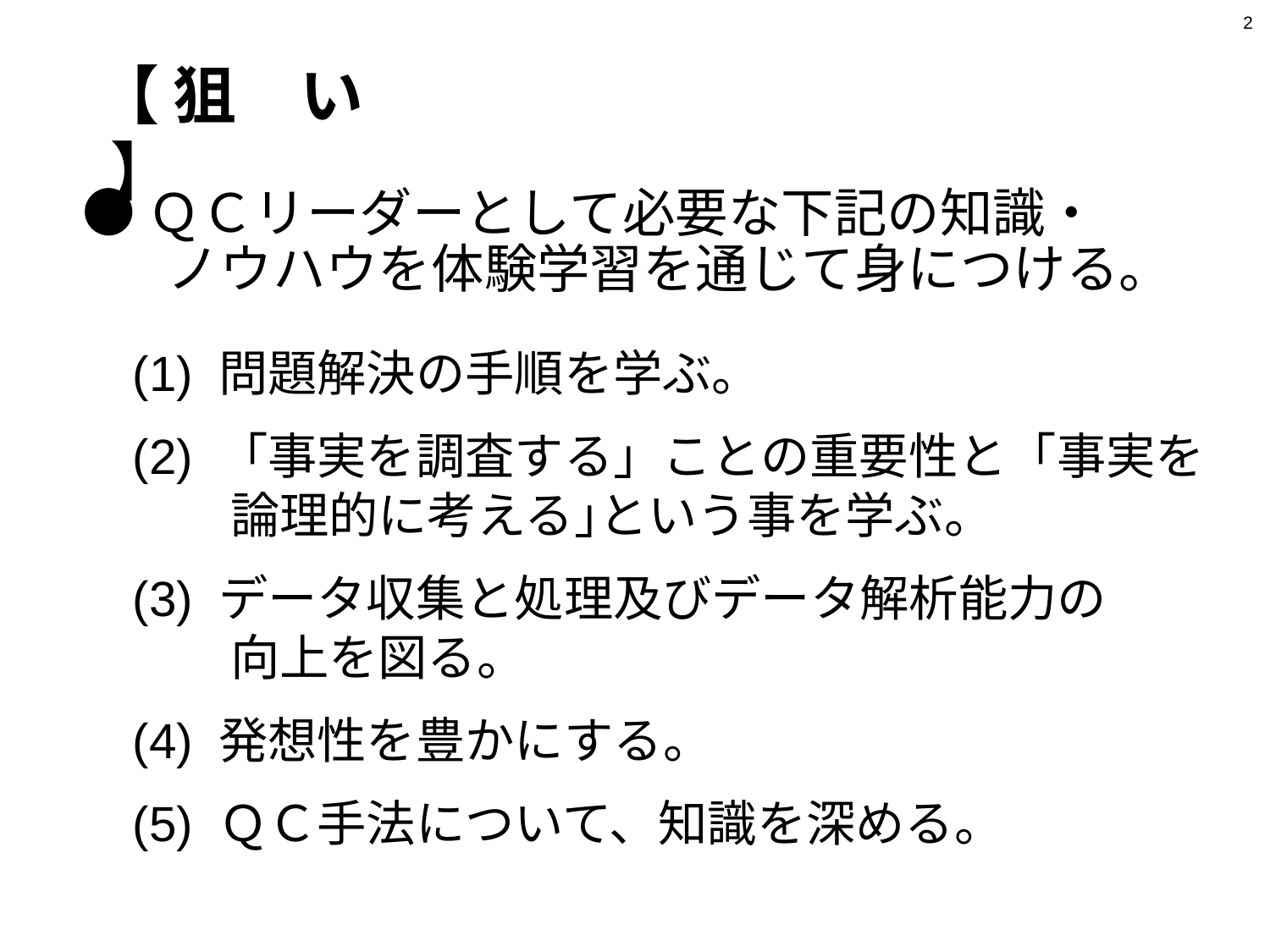

2
【 狙　い 】
 ●ＱＣリーダーとして必要な下記の知識・
       ノウハウを体験学習を通じて身につける。

　(1) 問題解決の手順を学ぶ。
　(2) 「事実を調査する」ことの重要性と「事実を
　　　 論理的に考える｣という事を学ぶ。
　(3) データ収集と処理及びデータ解析能力の
　　　 向上を図る。
　(4) 発想性を豊かにする。
　(5) ＱＣ手法について、知識を深める。